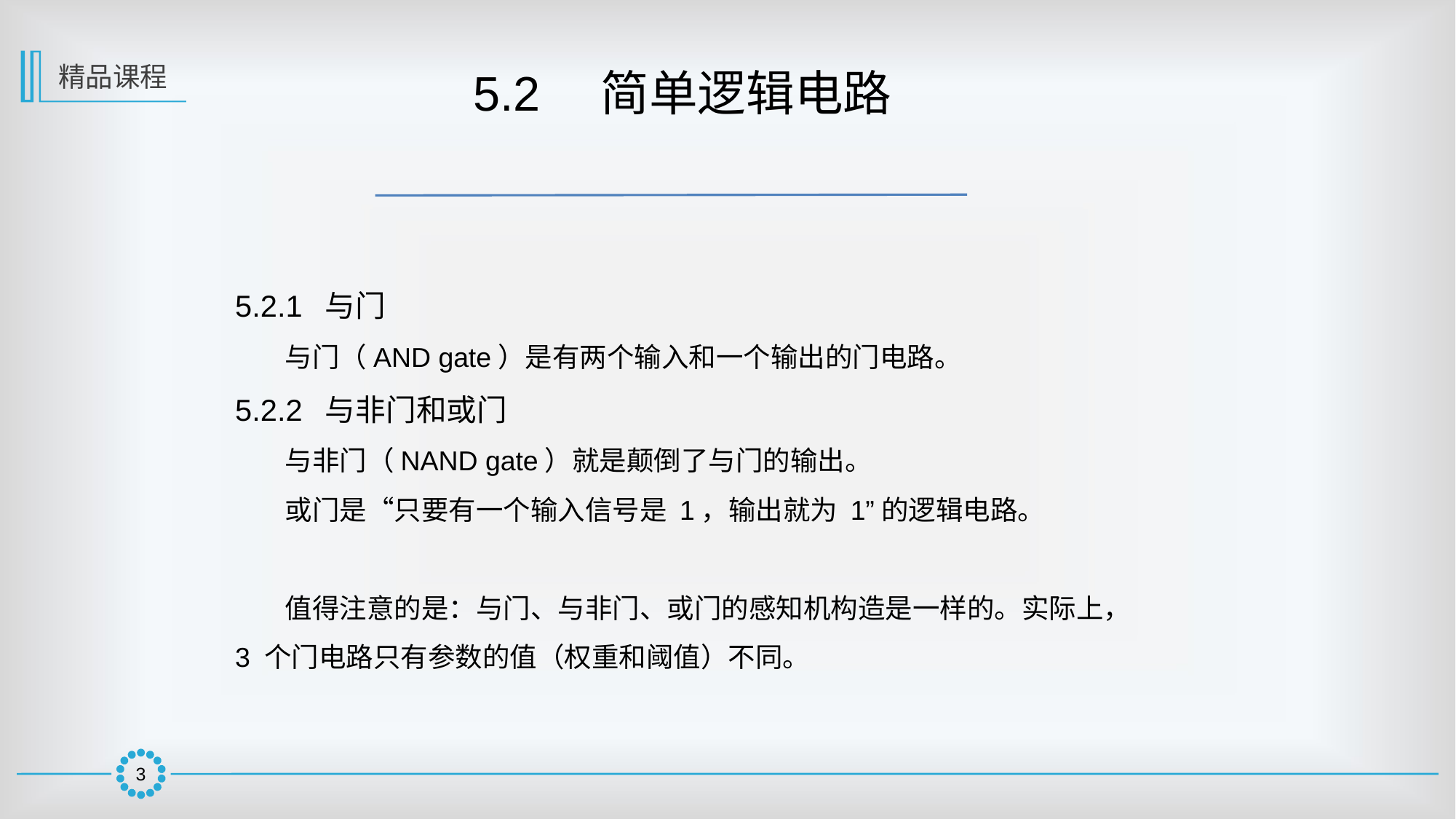

精品课程
 5.2　简单逻辑电路

5.2.1 与门
       与门（AND gate）是有两个输入和一个输出的门电路。
5.2.2 与非门和或门
       与非门（NAND gate）就是颠倒了与门的输出。
       或门是“只要有一个输入信号是 1，输出就为 1”的逻辑电路。

       值得注意的是：与门、与非门、或门的感知机构造是一样的。实际上，3 个门电路只有参数的值（权重和阈值）不同。

3